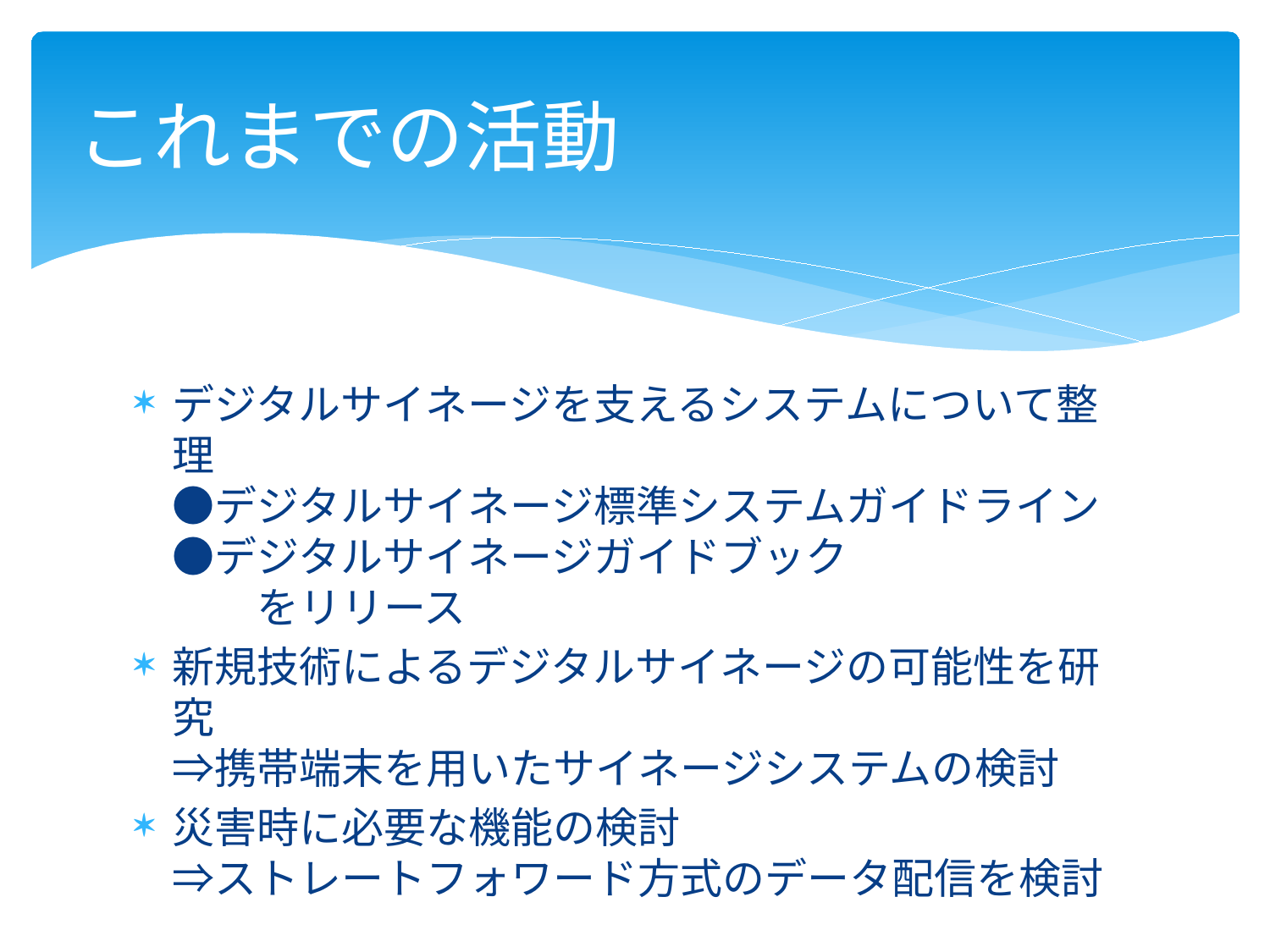

# これまでの活動
デジタルサイネージを支えるシステムについて整理
●デジタルサイネージ標準システムガイドライン
●デジタルサイネージガイドブック
　　をリリース
新規技術によるデジタルサイネージの可能性を研究
⇒携帯端末を用いたサイネージシステムの検討
災害時に必要な機能の検討
⇒ストレートフォワード方式のデータ配信を検討